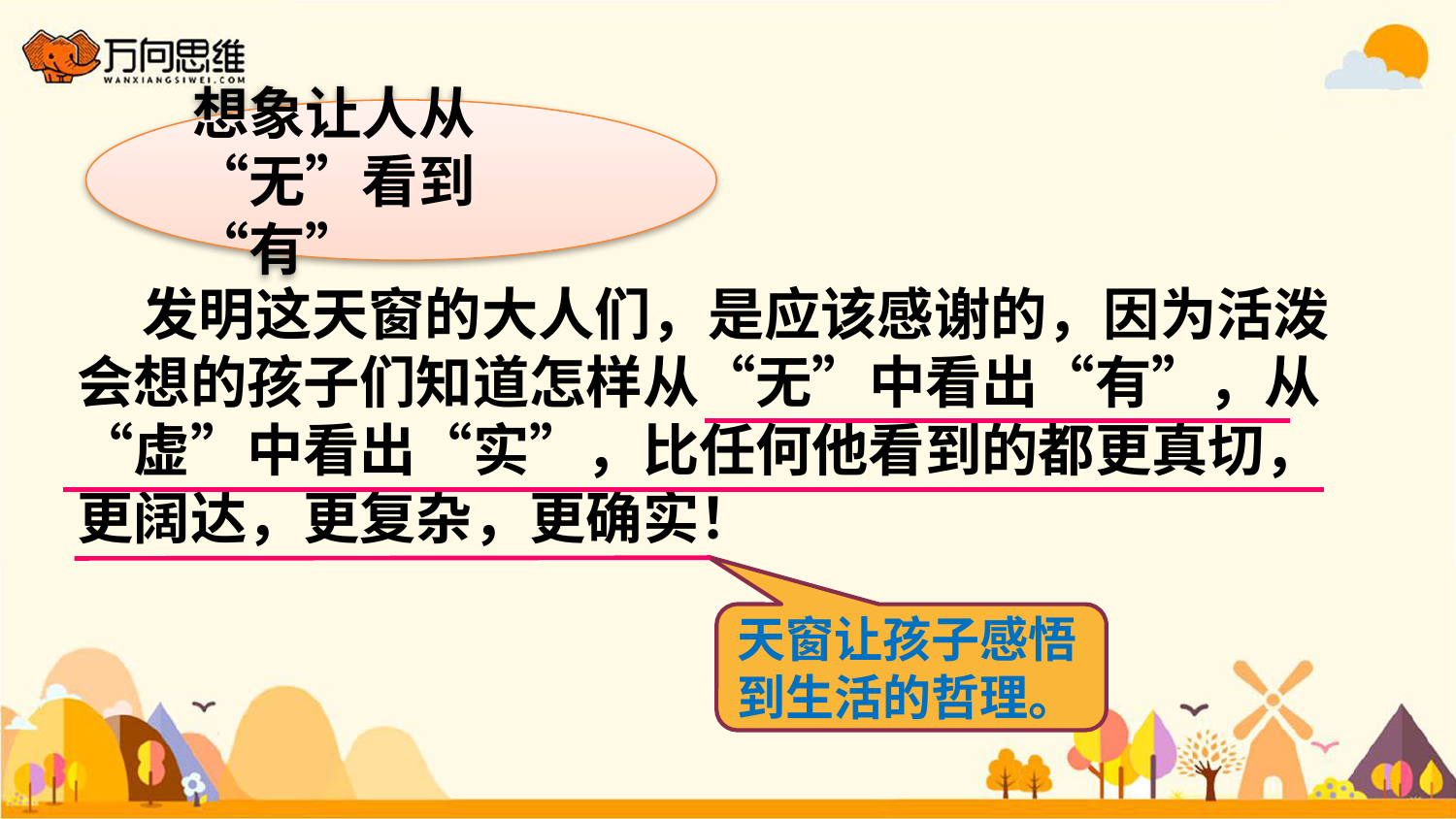

想象让人从“无”看到“有”
    发明这天窗的大人们，是应该感谢的，因为活泼会想的孩子们知道怎样从“无”中看出“有”，从“虚”中看出“实”，比任何他看到的都更真切，更阔达，更复杂，更确实！
天窗让孩子感悟到生活的哲理。